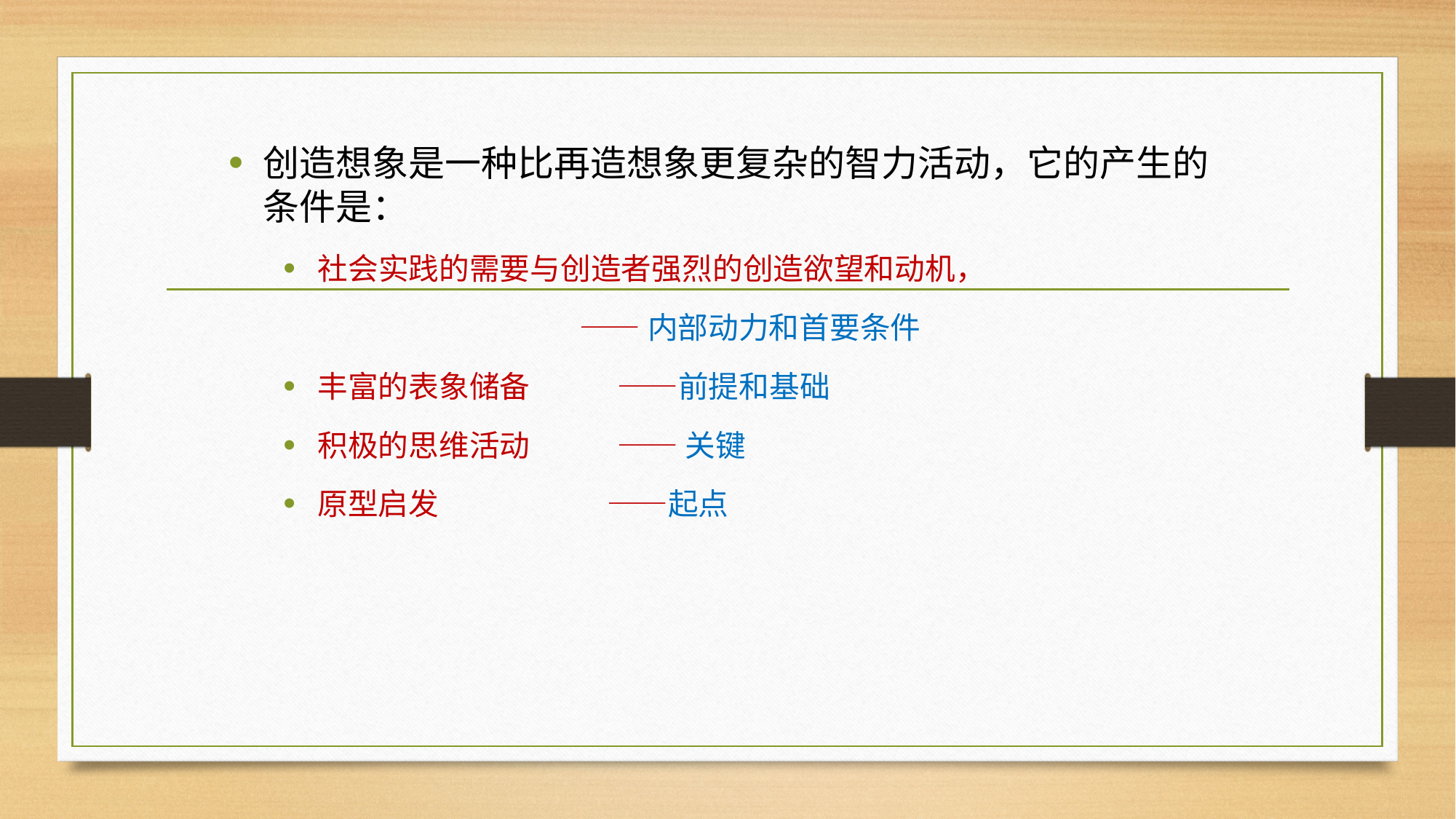

创造想象是一种比再造想象更复杂的智力活动，它的产生的条件是：
社会实践的需要与创造者强烈的创造欲望和动机，
                                            ——内部动力和首要条件
丰富的表象储备             ——前提和基础
积极的思维活动             —— 关键
原型启发                         ——起点